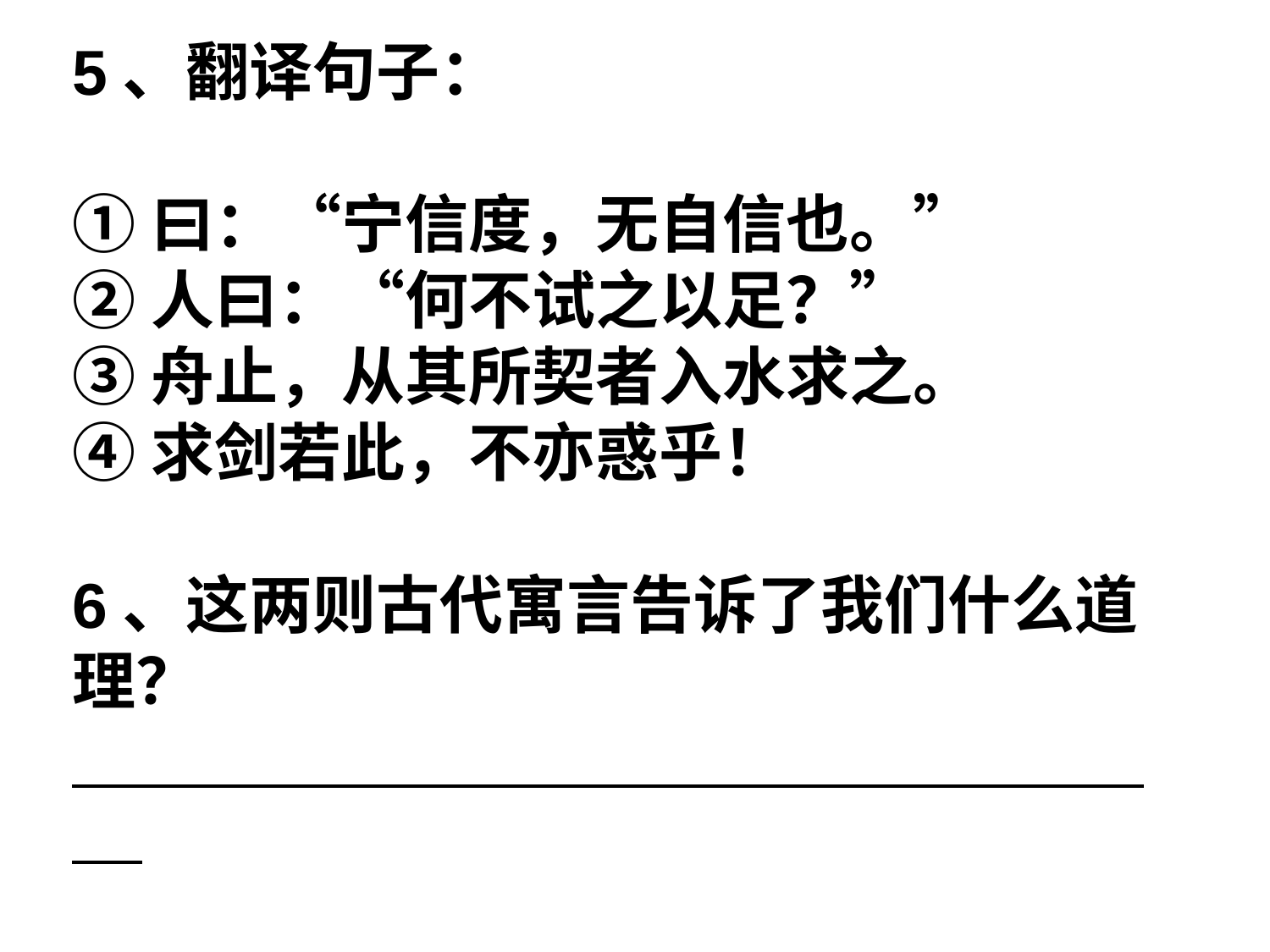

5、翻译句子：

①曰：“宁信度，无自信也。”
②人曰：“何不试之以足？”
③舟止，从其所契者入水求之。
④求剑若此，不亦惑乎！

6、这两则古代寓言告诉了我们什么道理？